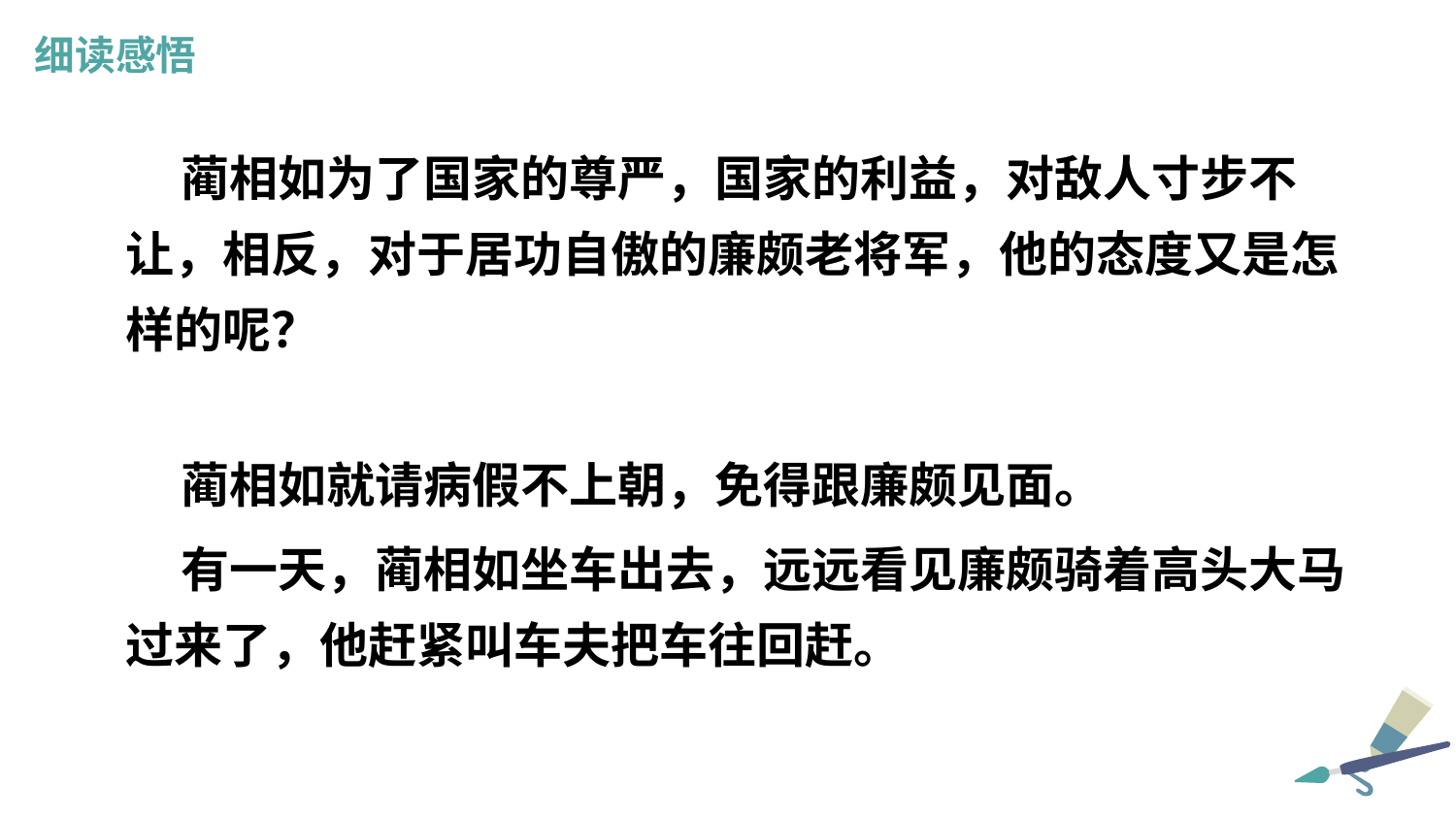

细读感悟
    蔺相如为了国家的尊严，国家的利益，对敌人寸步不让，相反，对于居功自傲的廉颇老将军，他的态度又是怎样的呢？
    蔺相如就请病假不上朝，免得跟廉颇见面。
    有一天，蔺相如坐车出去，远远看见廉颇骑着高头大马过来了，他赶紧叫车夫把车往回赶。